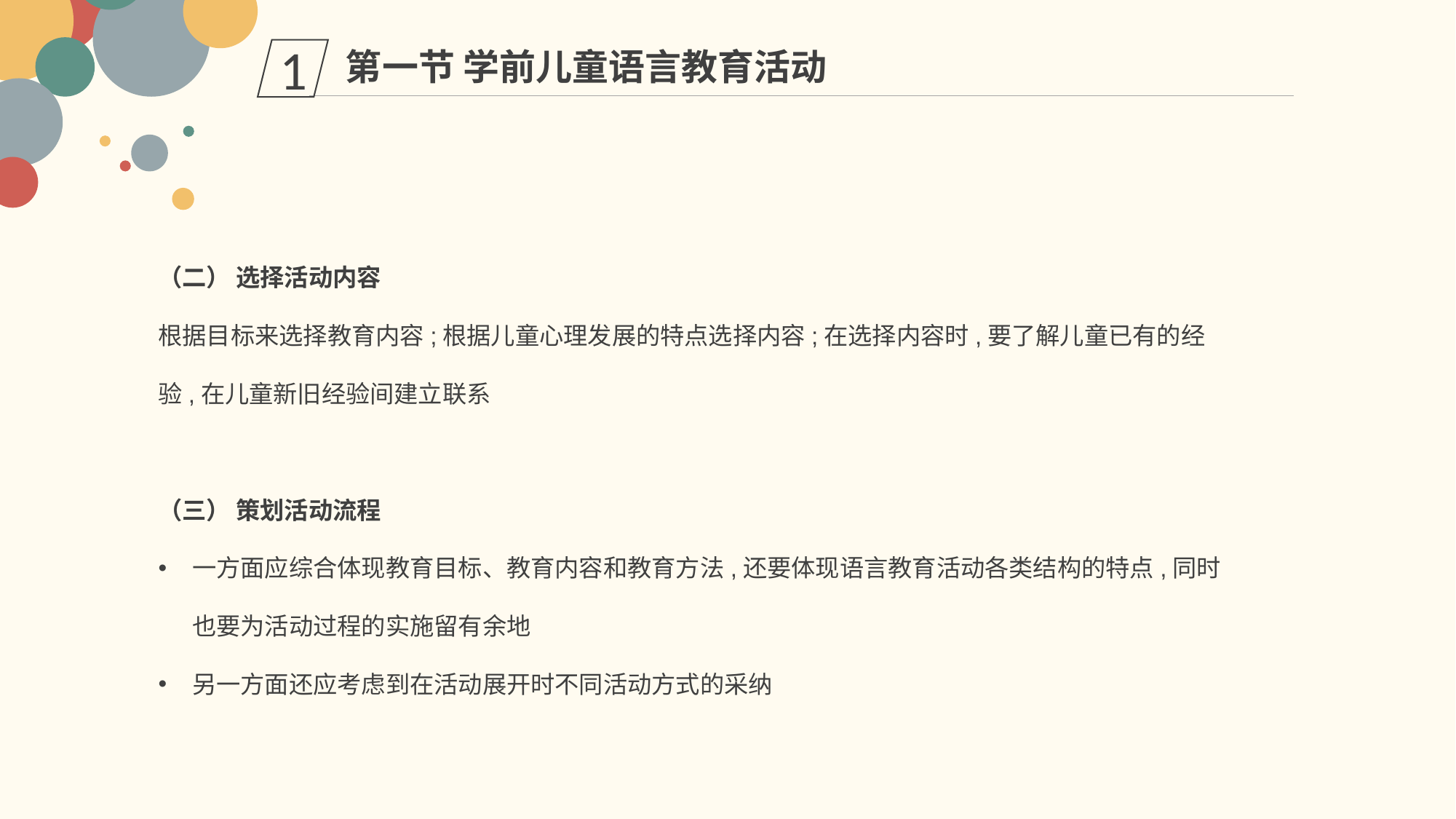

第一节 学前儿童语言教育活动
1
（二） 选择活动内容
根据目标来选择教育内容;根据儿童心理发展的特点选择内容;在选择内容时,要了解儿童已有的经验,在儿童新旧经验间建立联系

（三） 策划活动流程
一方面应综合体现教育目标、教育内容和教育方法,还要体现语言教育活动各类结构的特点,同时也要为活动过程的实施留有余地
另一方面还应考虑到在活动展开时不同活动方式的采纳